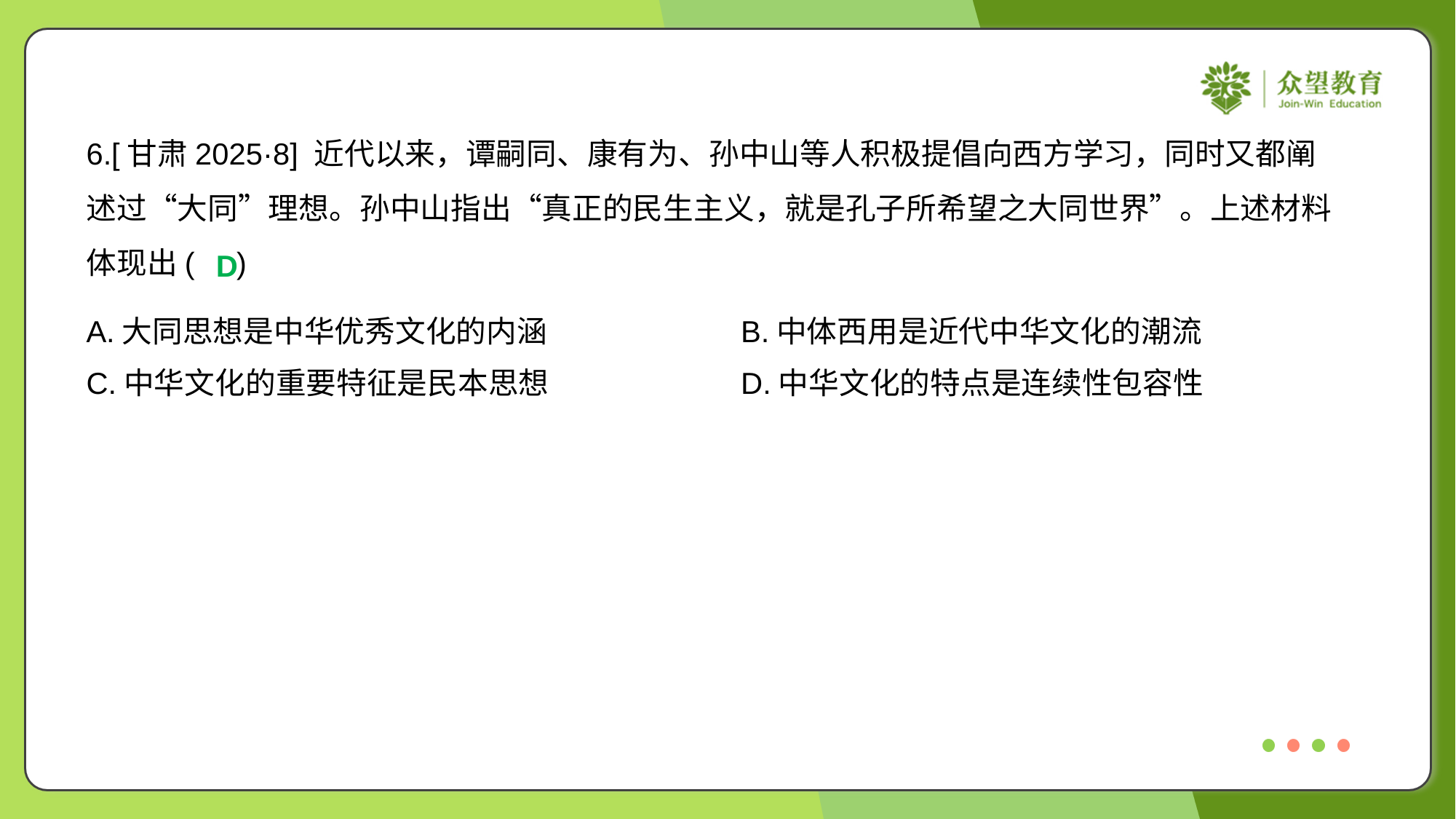

6.[甘肃2025·8] 近代以来，谭嗣同、康有为、孙中山等人积极提倡向西方学习，同时又都阐
述过“大同”理想。孙中山指出“真正的民生主义，就是孔子所希望之大同世界”。上述材料
体现出(     )
D
A.大同思想是中华优秀文化的内涵	B.中体西用是近代中华文化的潮流
C.中华文化的重要特征是民本思想	D.中华文化的特点是连续性包容性